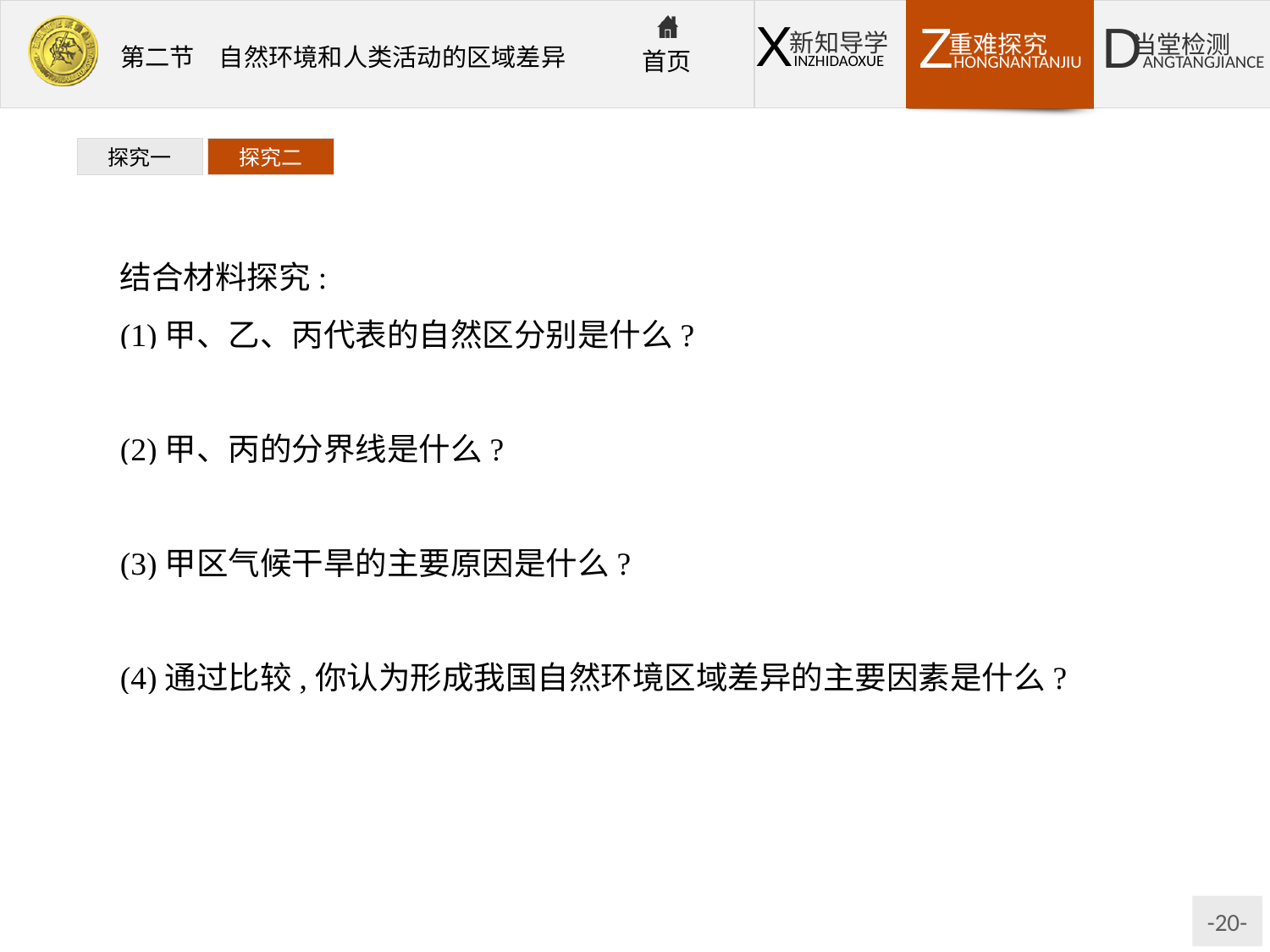

探究一
探究二
结合材料探究:
(1)甲、乙、丙代表的自然区分别是什么?
提示甲:西北干旱半干旱区;乙:青藏高寒区;丙:东部季风区。
(2)甲、丙的分界线是什么?
提示400毫米年等降水量线。
(3)甲区气候干旱的主要原因是什么?
提示深居内陆,远离海洋;高大山地阻挡海洋水汽。
(4)通过比较,你认为形成我国自然环境区域差异的主要因素是什么?
提示地形和气候。